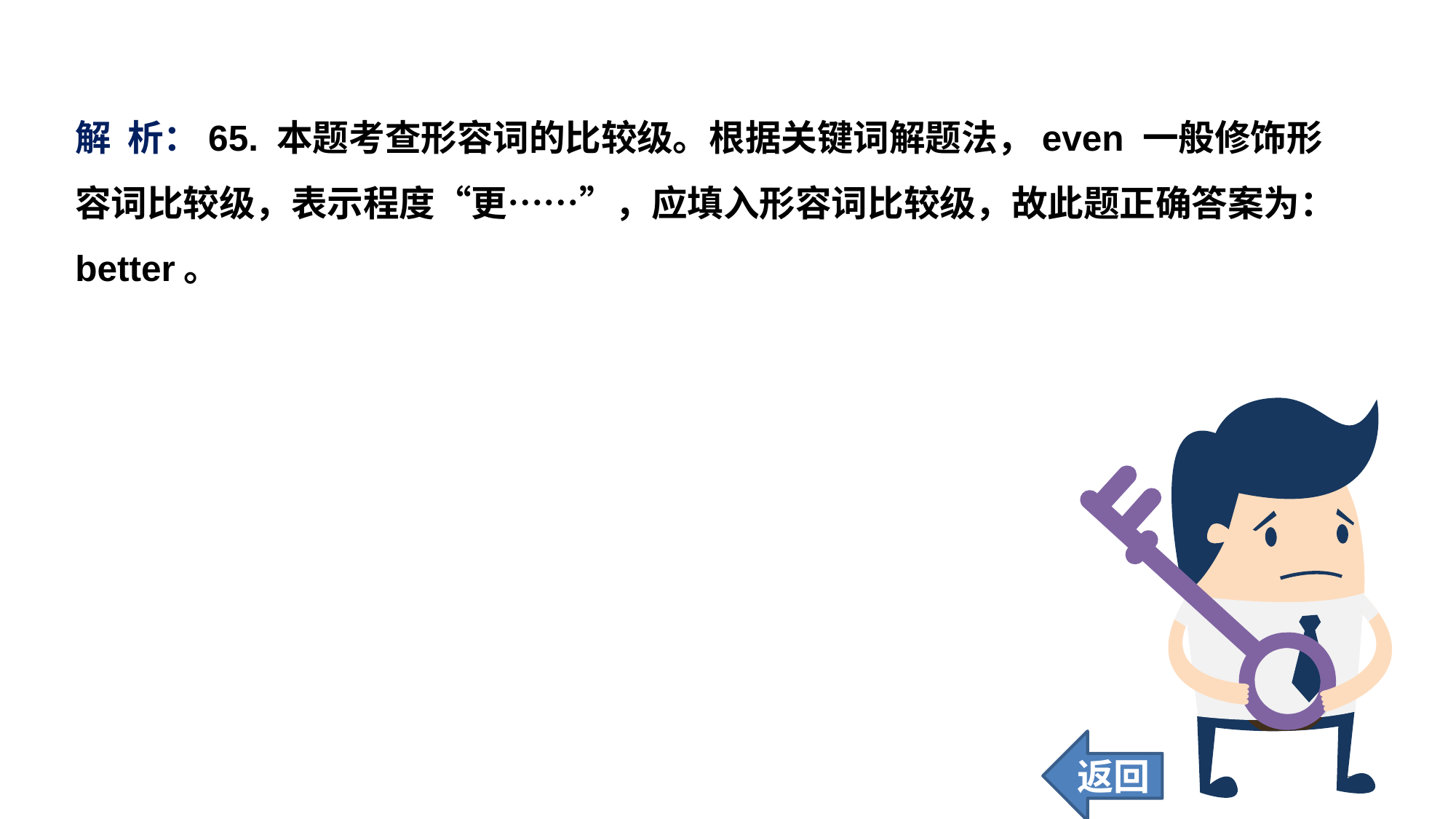

解  析：65. 本题考查形容词的比较级。根据关键词解题法，even 一般修饰形容词比较级，表示程度“更……”，应填入形容词比较级，故此题正确答案为：better。

返回
254